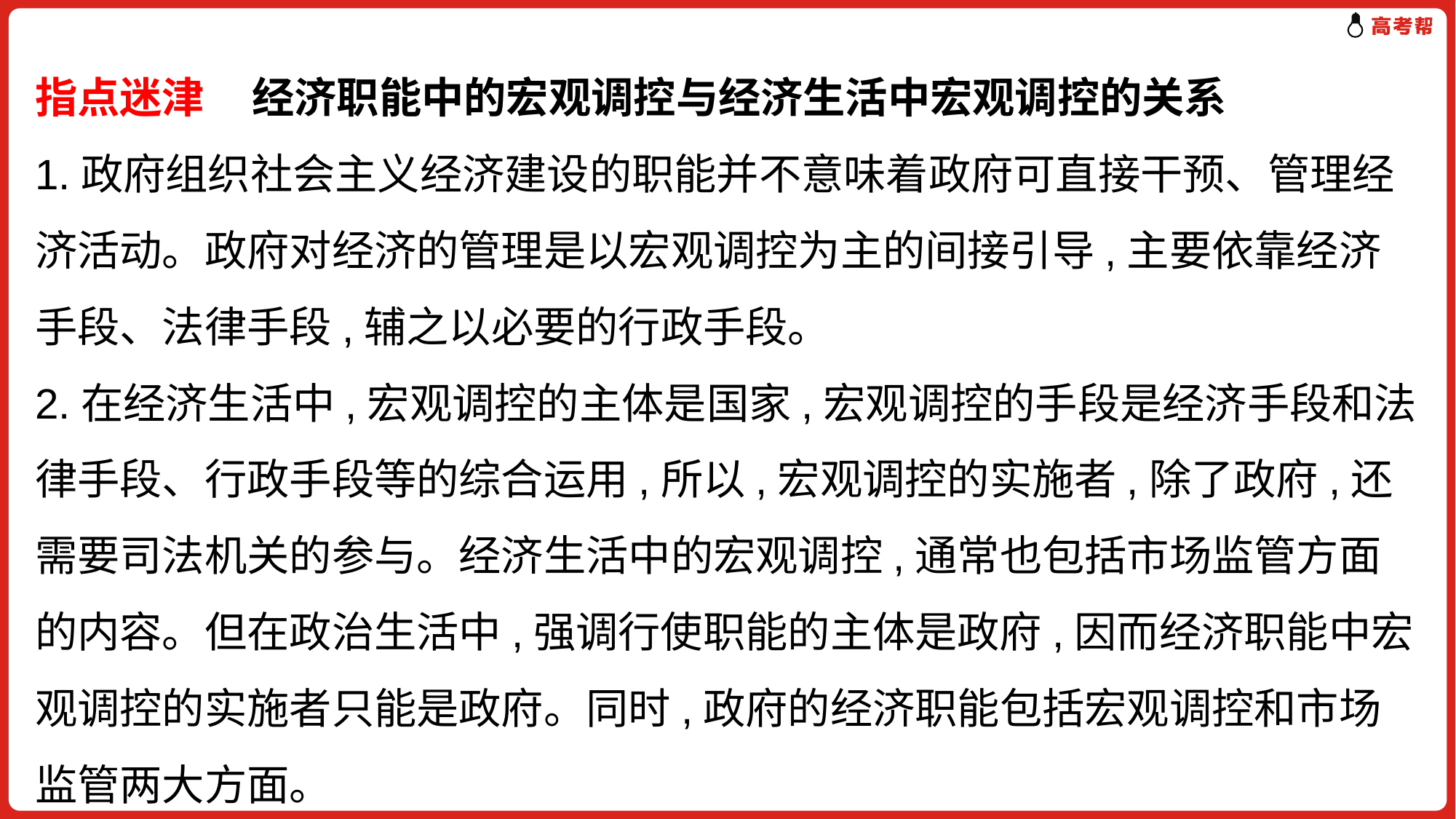

指点迷津     经济职能中的宏观调控与经济生活中宏观调控的关系
1.政府组织社会主义经济建设的职能并不意味着政府可直接干预、管理经济活动。政府对经济的管理是以宏观调控为主的间接引导,主要依靠经济手段、法律手段,辅之以必要的行政手段。
2.在经济生活中,宏观调控的主体是国家,宏观调控的手段是经济手段和法律手段、行政手段等的综合运用,所以,宏观调控的实施者,除了政府,还需要司法机关的参与。经济生活中的宏观调控,通常也包括市场监管方面的内容。但在政治生活中,强调行使职能的主体是政府,因而经济职能中宏观调控的实施者只能是政府。同时,政府的经济职能包括宏观调控和市场监管两大方面。